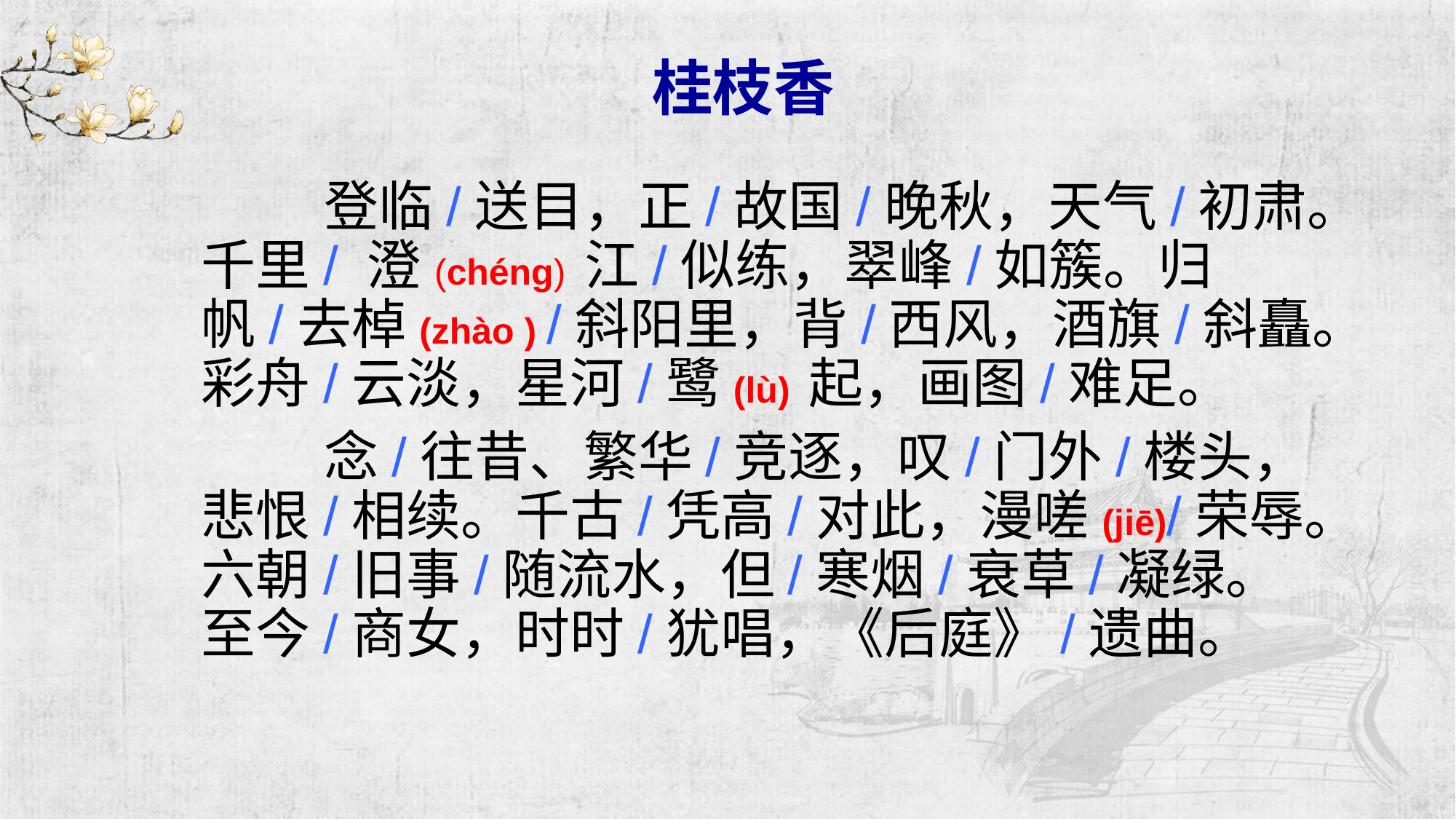

# 桂枝香
         登临/送目，正/故国/晚秋，天气/初肃。千里/ 澄(chéng) 江/似练，翠峰/如簇。归帆/去棹(zhào ) /斜阳里，背/西风，酒旗/斜矗。彩舟/云淡，星河/鹭(lù) 起，画图/难足。
         念/往昔、繁华/竞逐，叹/门外/楼头，悲恨/相续。千古/凭高/对此，漫嗟(jiē)/荣辱。六朝/旧事/随流水，但/寒烟/衰草/凝绿。至今/商女，时时/犹唱，《后庭》/遗曲。